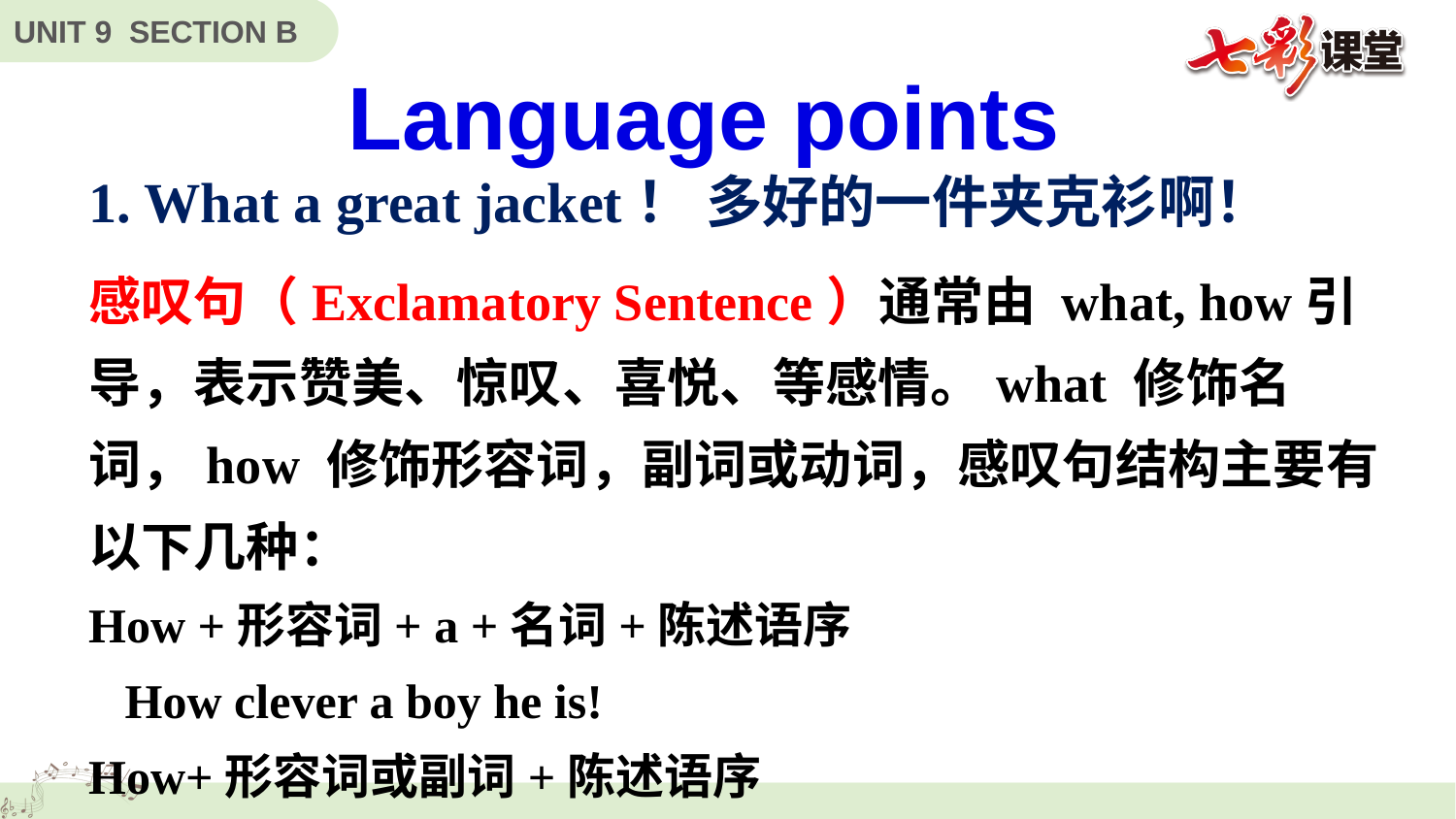

Language points
1. What a great jacket！ 多好的一件夹克衫啊！
感叹句（Exclamatory Sentence）通常由 what, how引导，表示赞美、惊叹、喜悦、等感情。what 修饰名词，how 修饰形容词，副词或动词，感叹句结构主要有以下几种：
How +形容词+ a +名词+陈述语序
   How clever a boy he is!
How+形容词或副词+陈述语序
   How lovely the baby is!